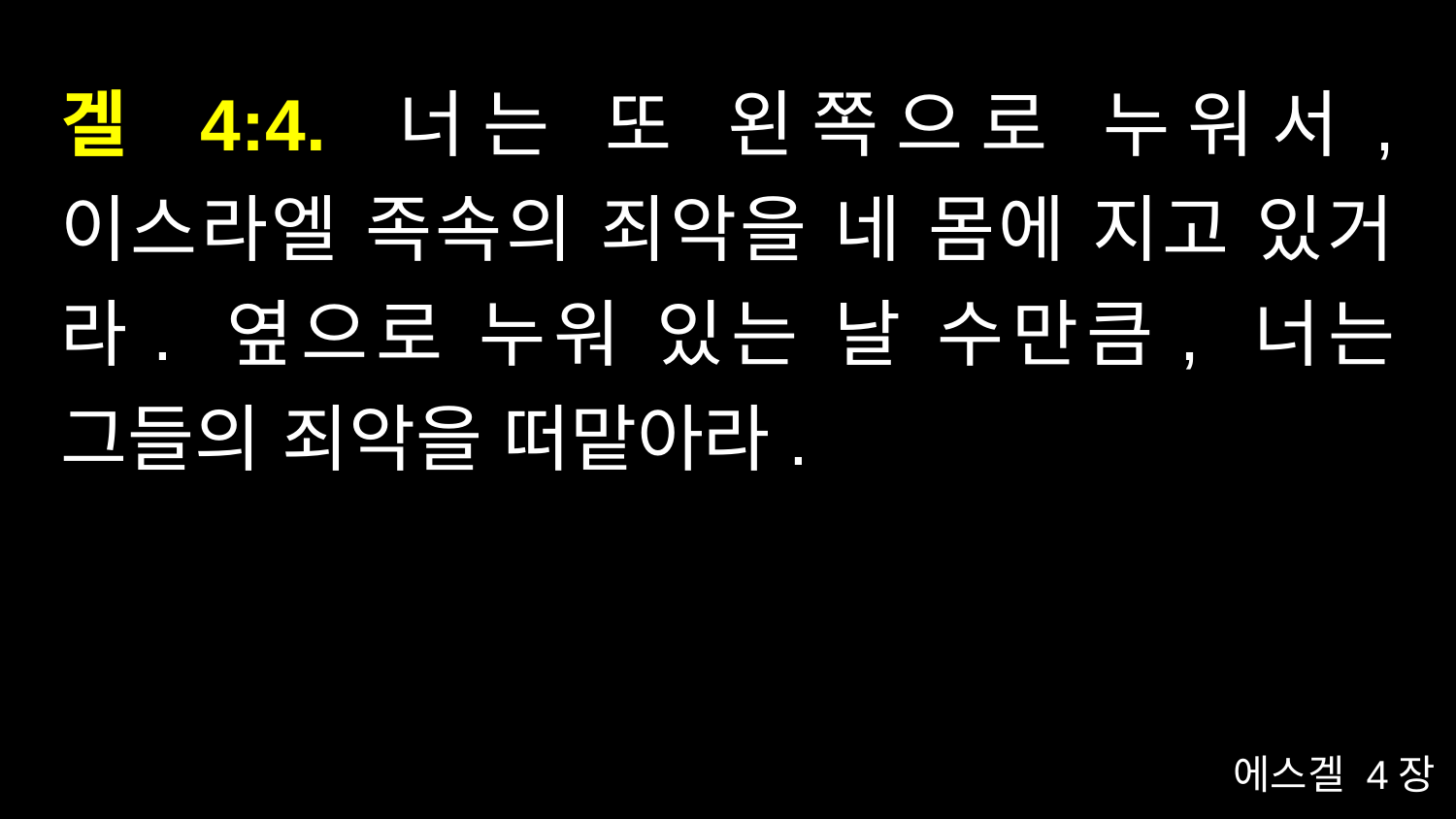

# 겔 4:4. 너는 또 왼쪽으로 누워서, 이스라엘 족속의 죄악을 네 몸에 지고 있거라. 옆으로 누워 있는 날 수만큼, 너는 그들의 죄악을 떠맡아라.
에스겔 4장